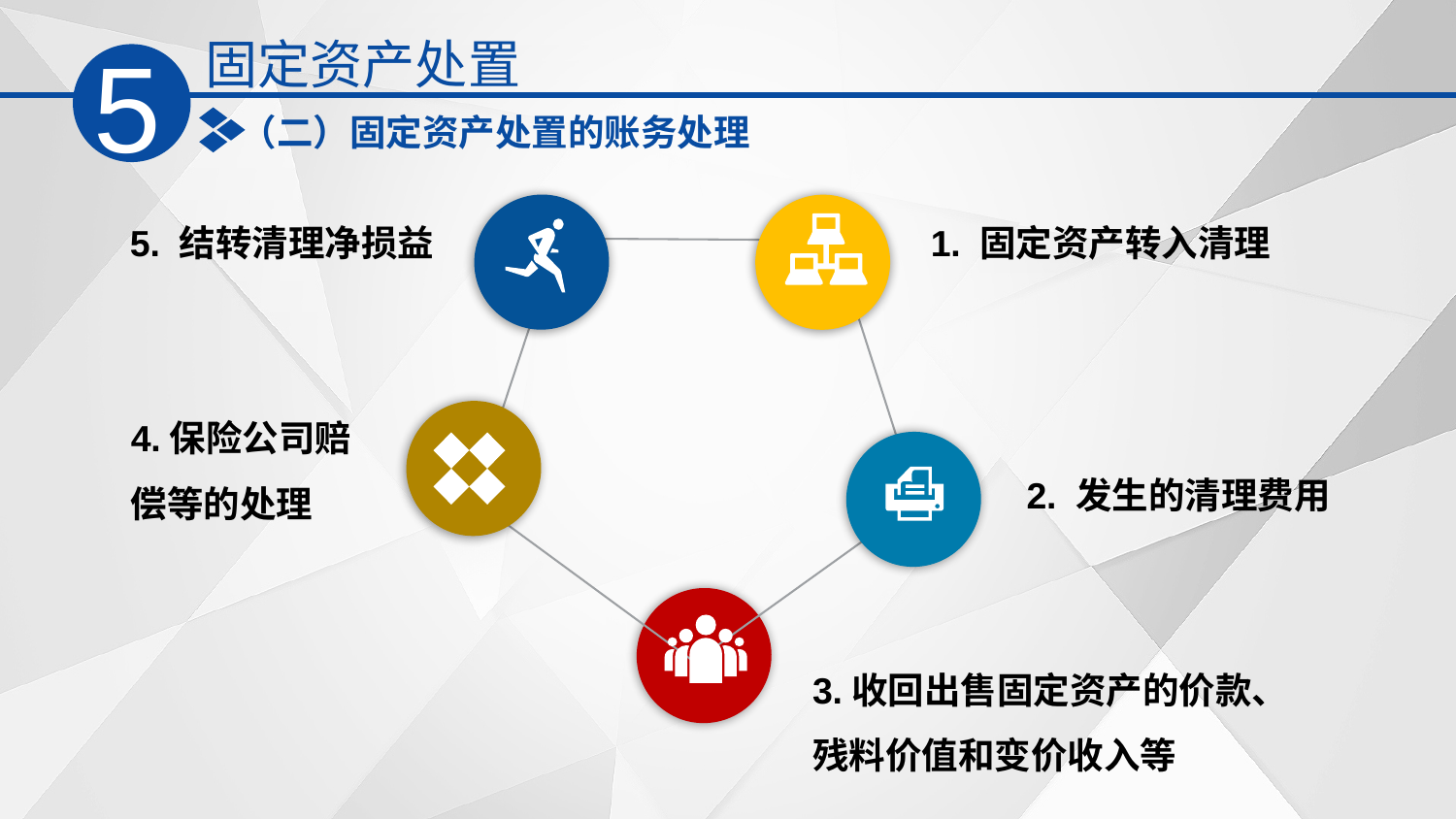

固定资产处置
5

（二）固定资产处置的账务处理

5. 结转清理净损益

1. 固定资产转入清理

4.保险公司赔偿等的处理

2. 发生的清理费用

3.收回出售固定资产的价款、残料价值和变价收入等